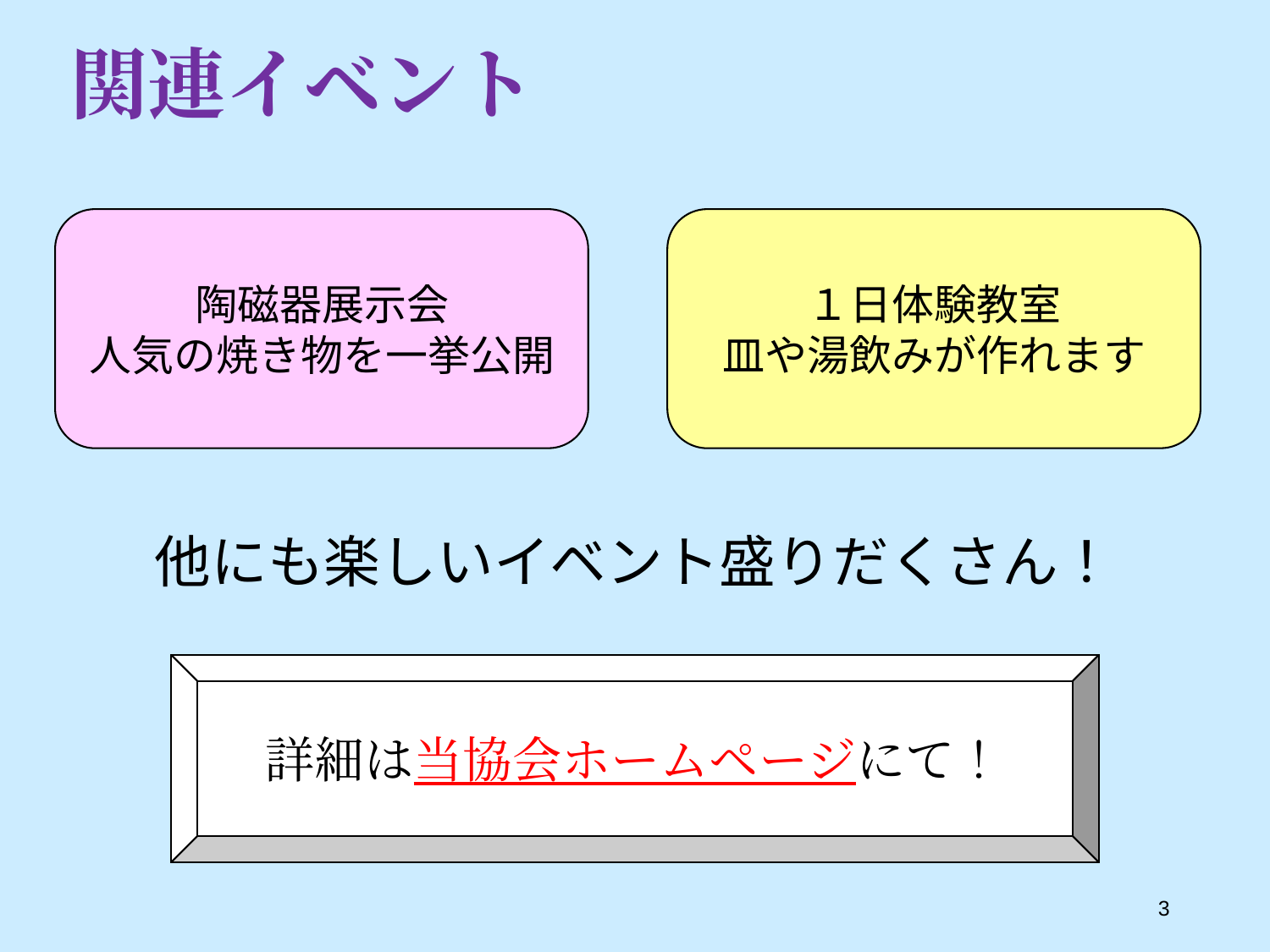

関連イベント
陶磁器展示会
人気の焼き物を一挙公開
１日体験教室
皿や湯飲みが作れます
他にも楽しいイベント盛りだくさん！
詳細は当協会ホームページにて！
3